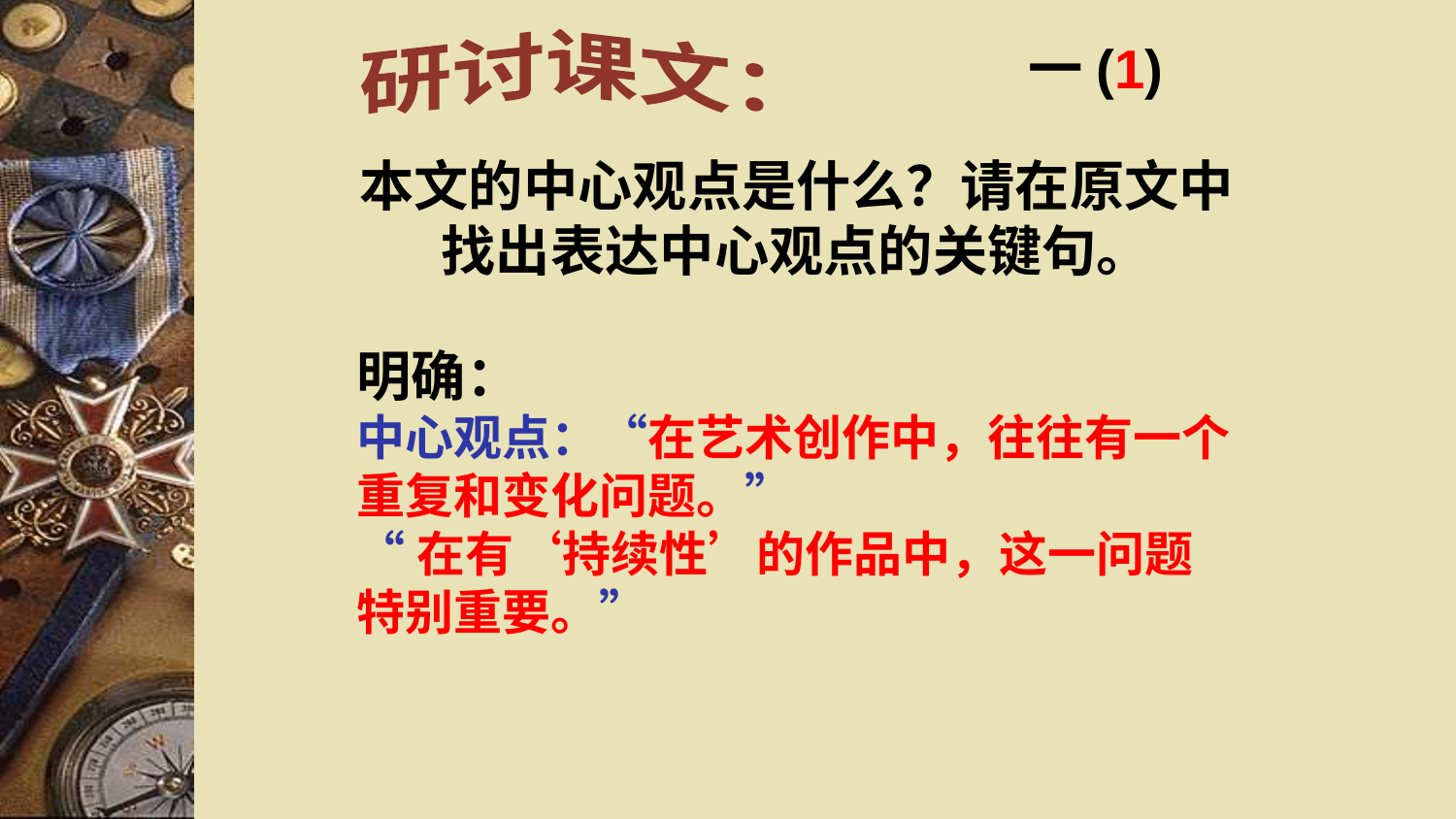

研讨课文：
一(1)
本文的中心观点是什么？请在原文中找出表达中心观点的关键句。
明确：
中心观点：“在艺术创作中，往往有一个重复和变化问题。”
“在有‘持续性’的作品中，这一问题特别重要。”